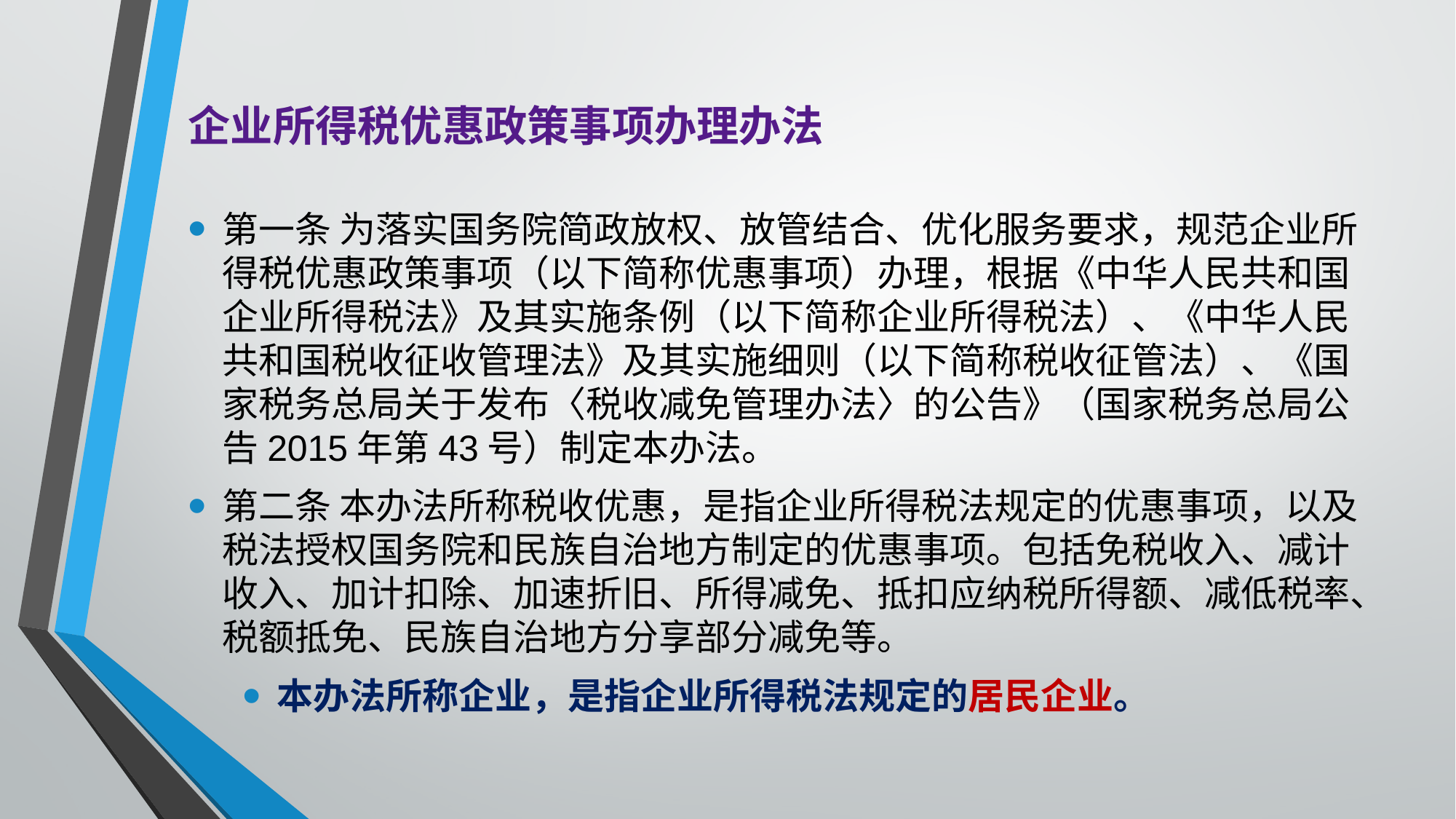

# 企业所得税优惠政策事项办理办法
第一条 为落实国务院简政放权、放管结合、优化服务要求，规范企业所得税优惠政策事项（以下简称优惠事项）办理，根据《中华人民共和国企业所得税法》及其实施条例（以下简称企业所得税法）、《中华人民共和国税收征收管理法》及其实施细则（以下简称税收征管法）、《国家税务总局关于发布〈税收减免管理办法〉的公告》（国家税务总局公告2015年第43号）制定本办法。
第二条 本办法所称税收优惠，是指企业所得税法规定的优惠事项，以及税法授权国务院和民族自治地方制定的优惠事项。包括免税收入、减计收入、加计扣除、加速折旧、所得减免、抵扣应纳税所得额、减低税率、税额抵免、民族自治地方分享部分减免等。
本办法所称企业，是指企业所得税法规定的居民企业。